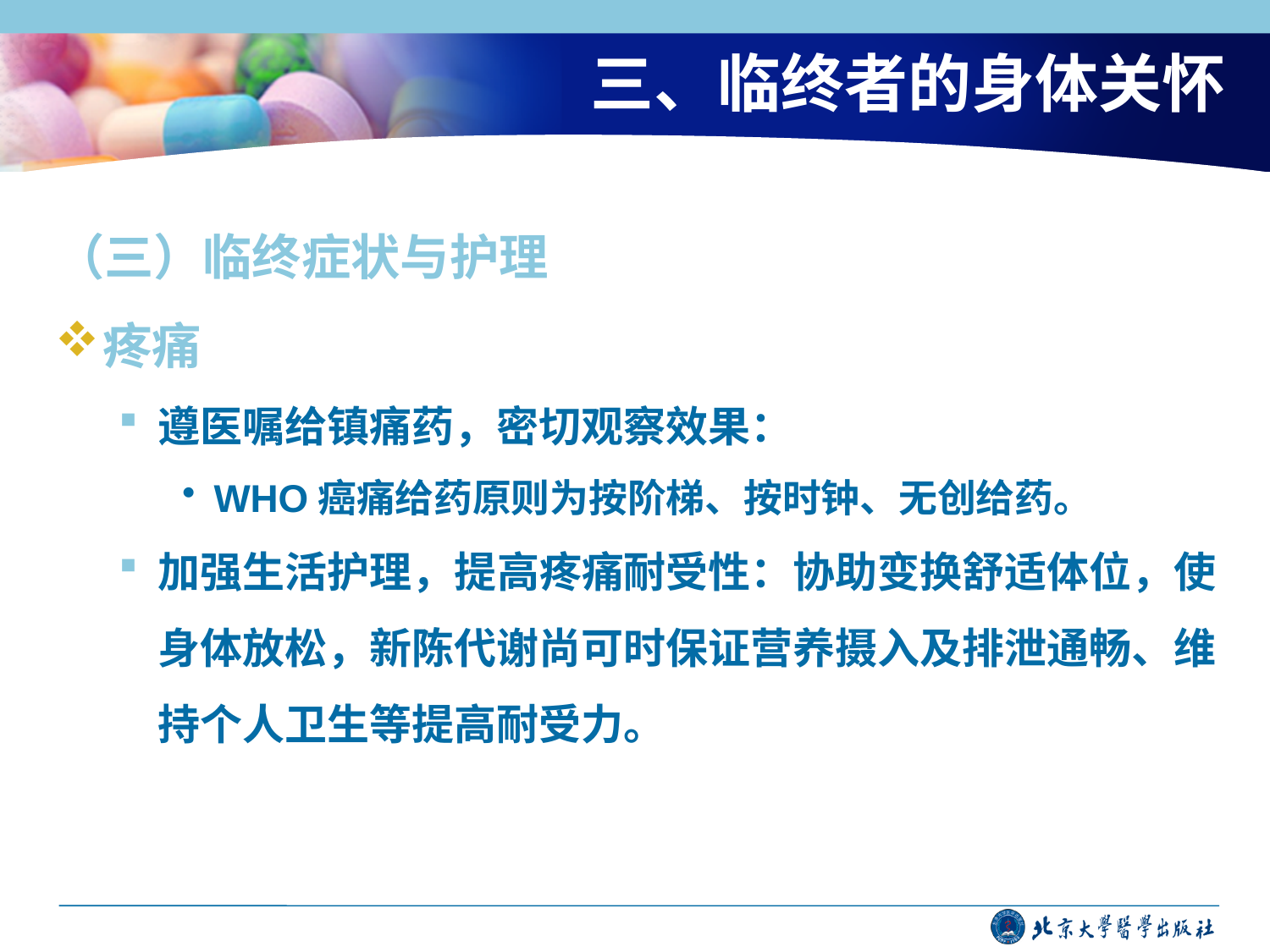

# 三、临终者的身体关怀
（三）临终症状与护理
疼痛
遵医嘱给镇痛药，密切观察效果：
WHO癌痛给药原则为按阶梯、按时钟、无创给药。
加强生活护理，提高疼痛耐受性：协助变换舒适体位，使身体放松，新陈代谢尚可时保证营养摄入及排泄通畅、维持个人卫生等提高耐受力。